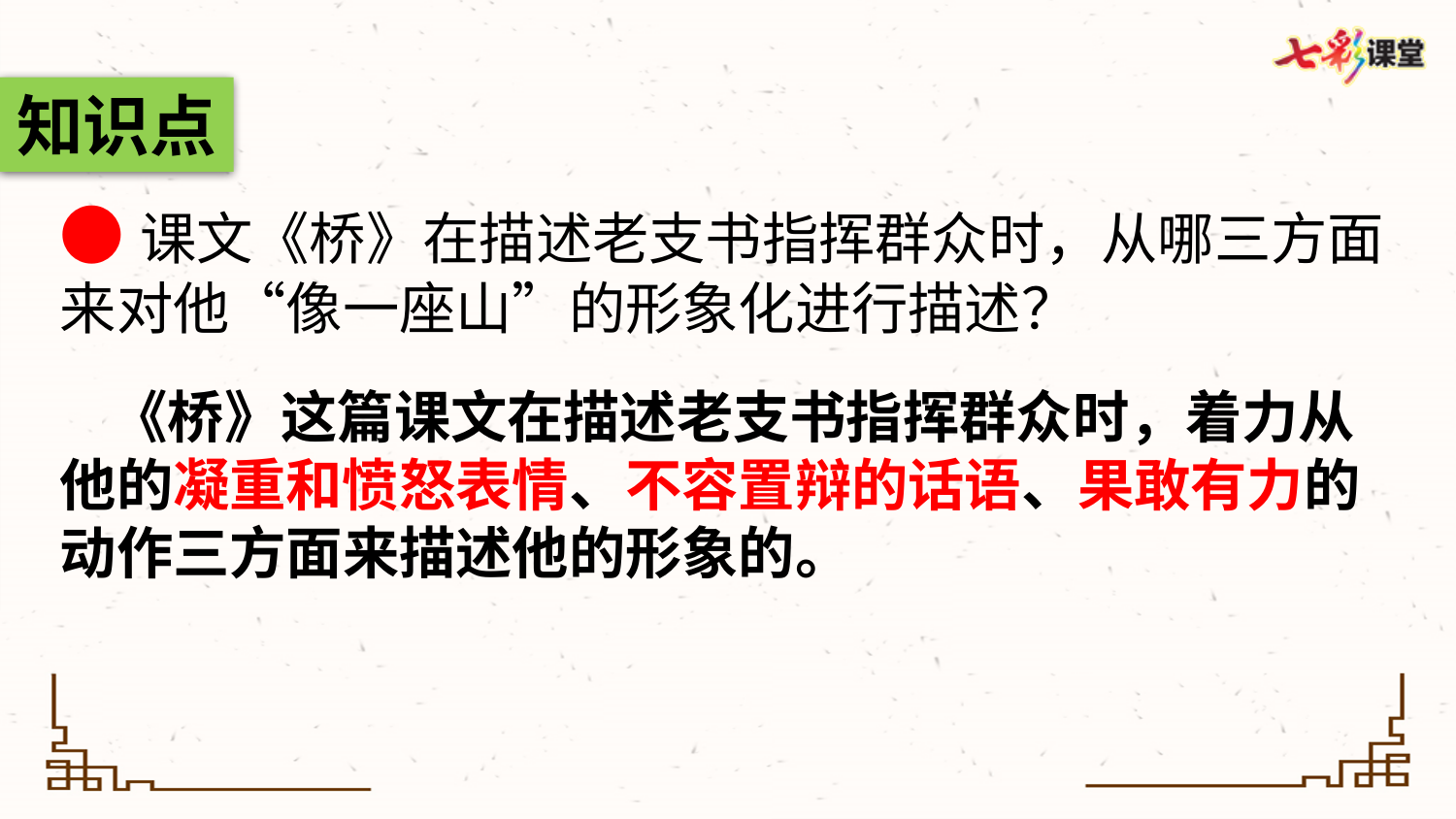

知识点
●课文《桥》在描述老支书指挥群众时，从哪三方面来对他“像一座山”的形象化进行描述？
   《桥》这篇课文在描述老支书指挥群众时，着力从他的凝重和愤怒表情、不容置辩的话语、果敢有力的动作三方面来描述他的形象的。